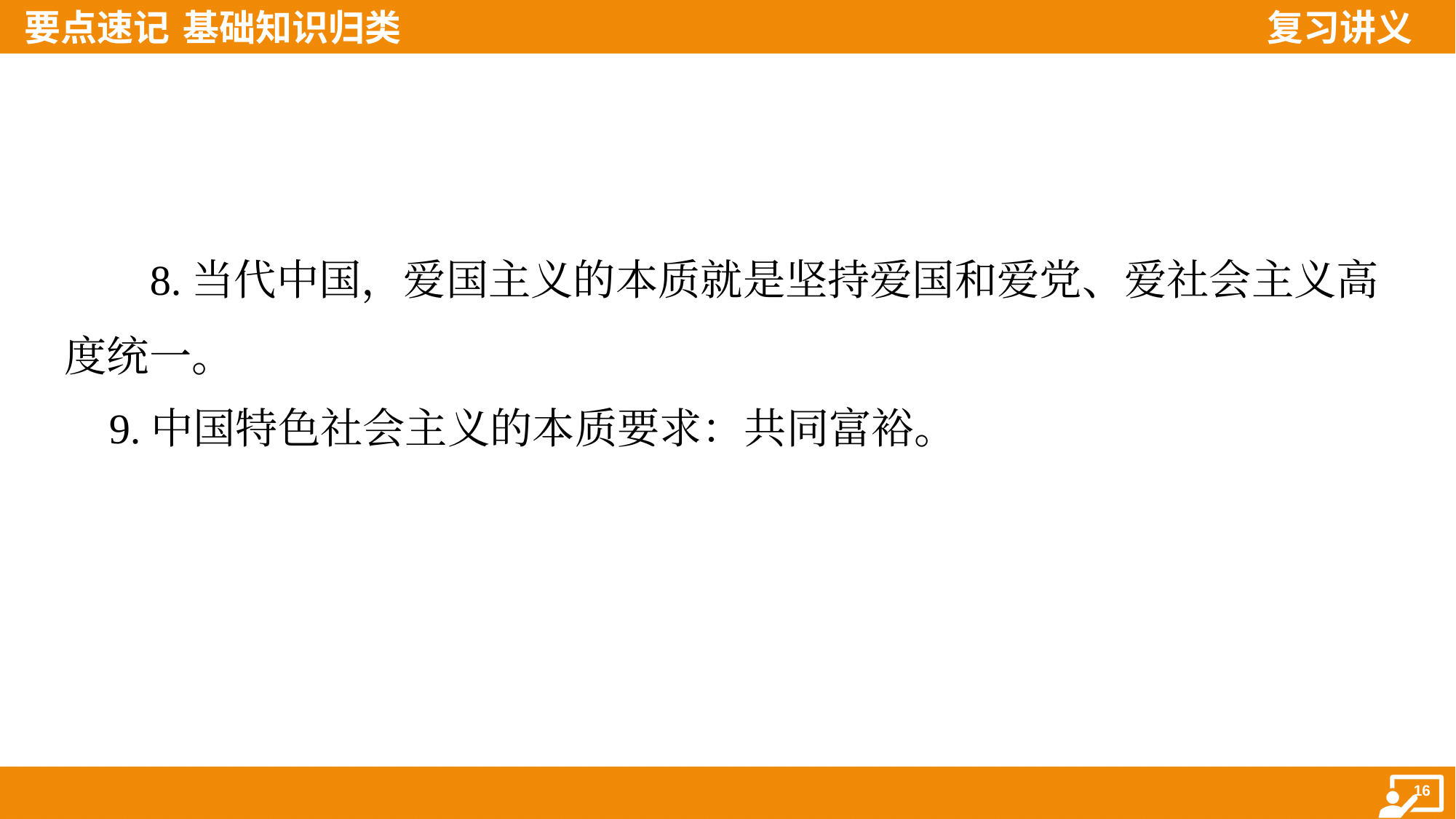

8.当代中国，爱国主义的本质就是坚持爱国和爱党、爱社会主义高
度统一。
    9.中国特色社会主义的本质要求：共同富裕。